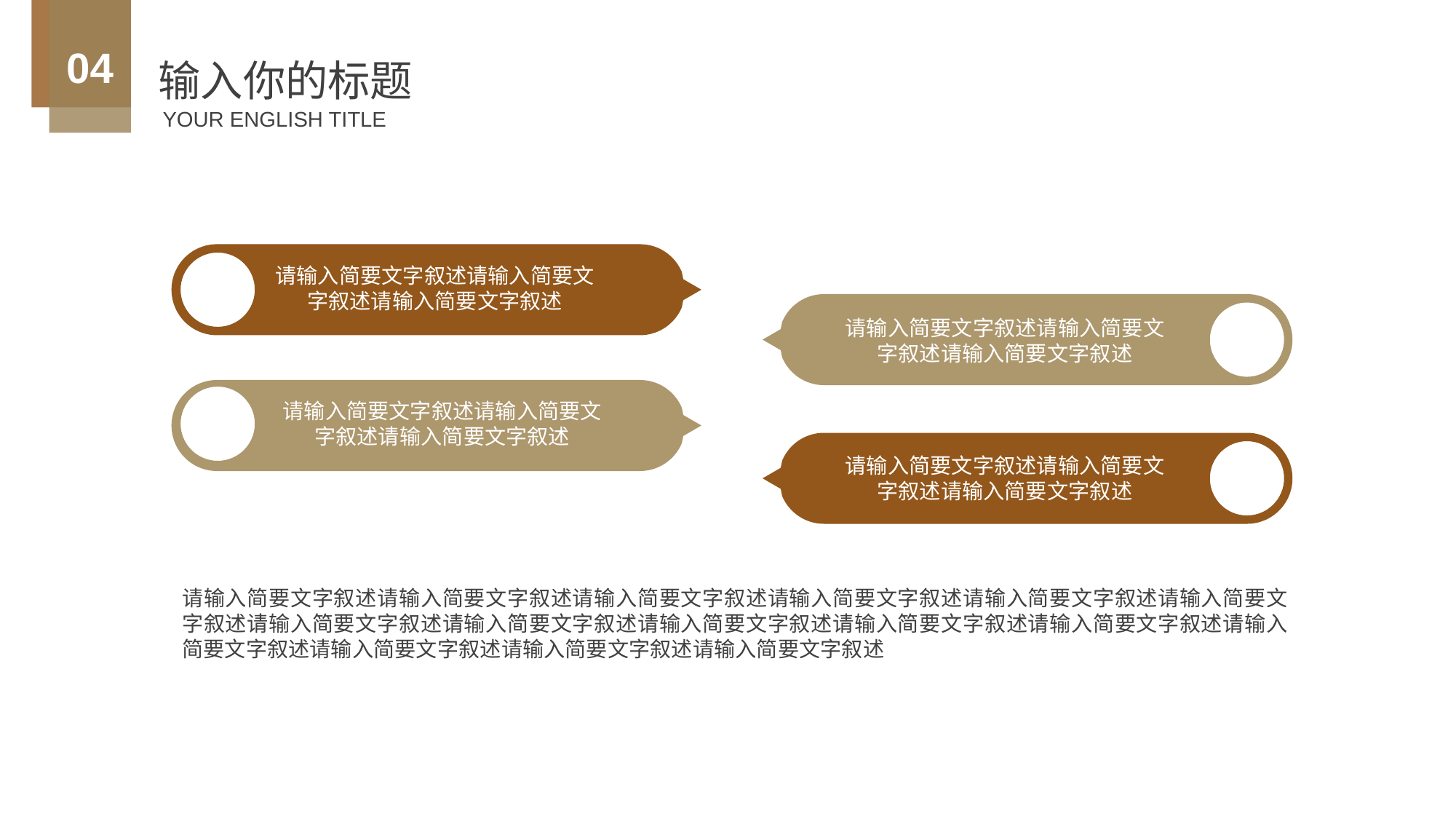

04

输入你的标题

YOUR ENGLISH TITLE

请输入简要文字叙述请输入简要文字叙述请输入简要文字叙述
请输入简要文字叙述请输入简要文字叙述请输入简要文字叙述
请输入简要文字叙述请输入简要文字叙述请输入简要文字叙述
请输入简要文字叙述请输入简要文字叙述请输入简要文字叙述
请输入简要文字叙述请输入简要文字叙述请输入简要文字叙述请输入简要文字叙述请输入简要文字叙述请输入简要文字叙述请输入简要文字叙述请输入简要文字叙述请输入简要文字叙述请输入简要文字叙述请输入简要文字叙述请输入简要文字叙述请输入简要文字叙述请输入简要文字叙述请输入简要文字叙述